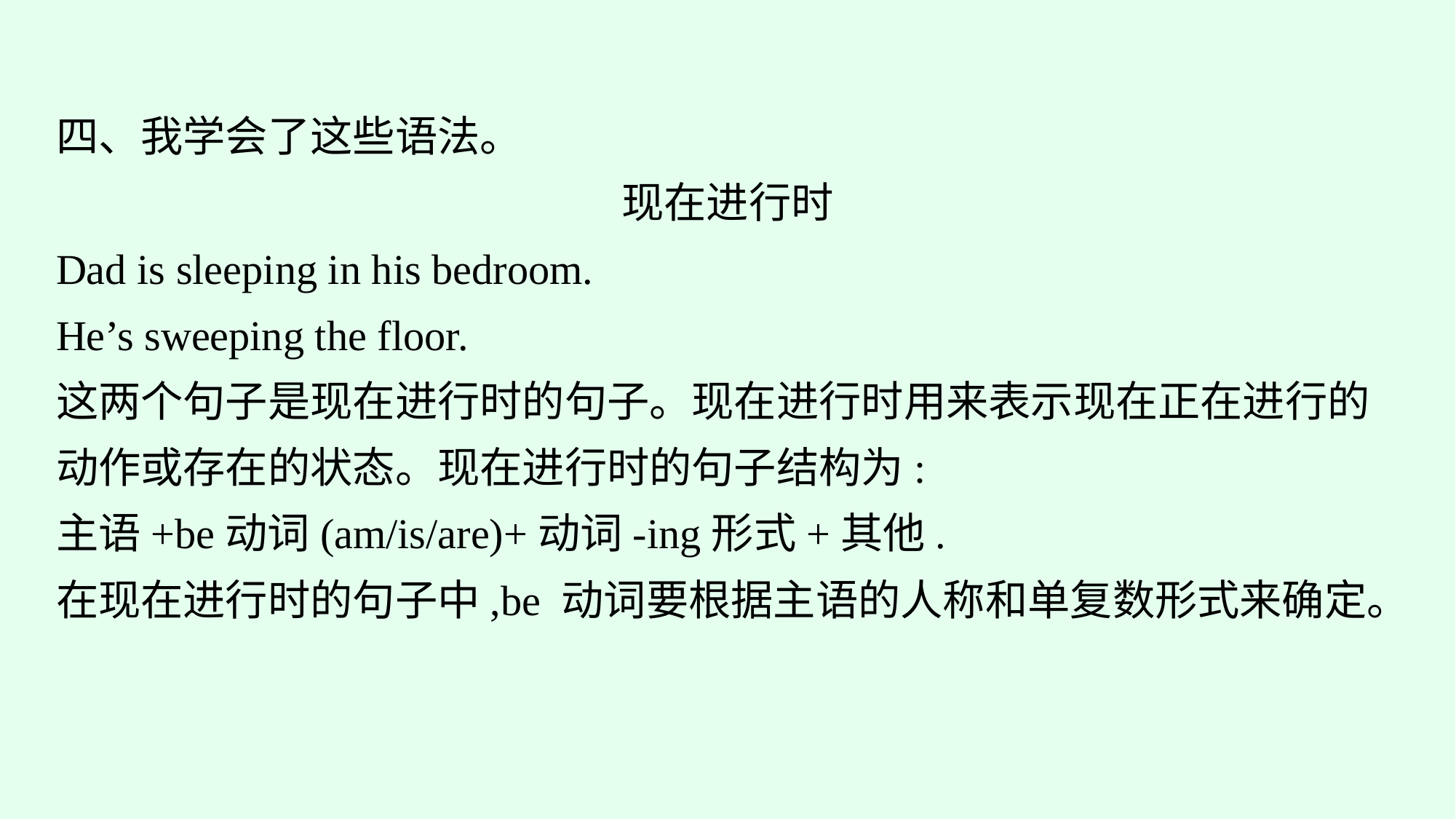

四、我学会了这些语法。
现在进行时
Dad is sleeping in his bedroom.
He’s sweeping the floor.
这两个句子是现在进行时的句子。现在进行时用来表示现在正在进行的动作或存在的状态。现在进行时的句子结构为:
主语+be动词(am/is/are)+动词-ing形式+其他.
在现在进行时的句子中,be 动词要根据主语的人称和单复数形式来确定。